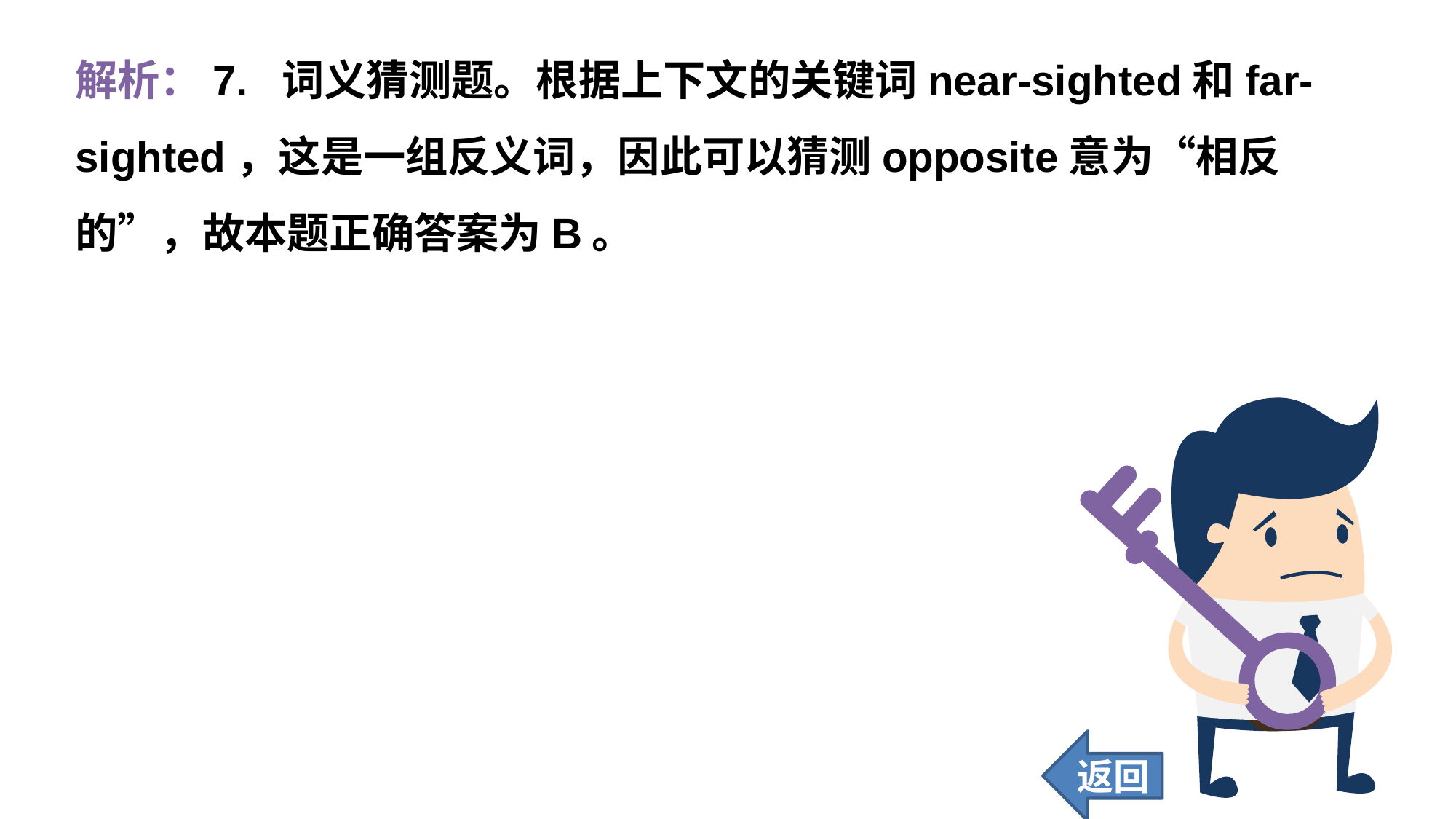

解析：7.  词义猜测题。根据上下文的关键词near-sighted和far-sighted，这是一组反义词，因此可以猜测opposite意为“相反的”，故本题正确答案为B。

返回
150